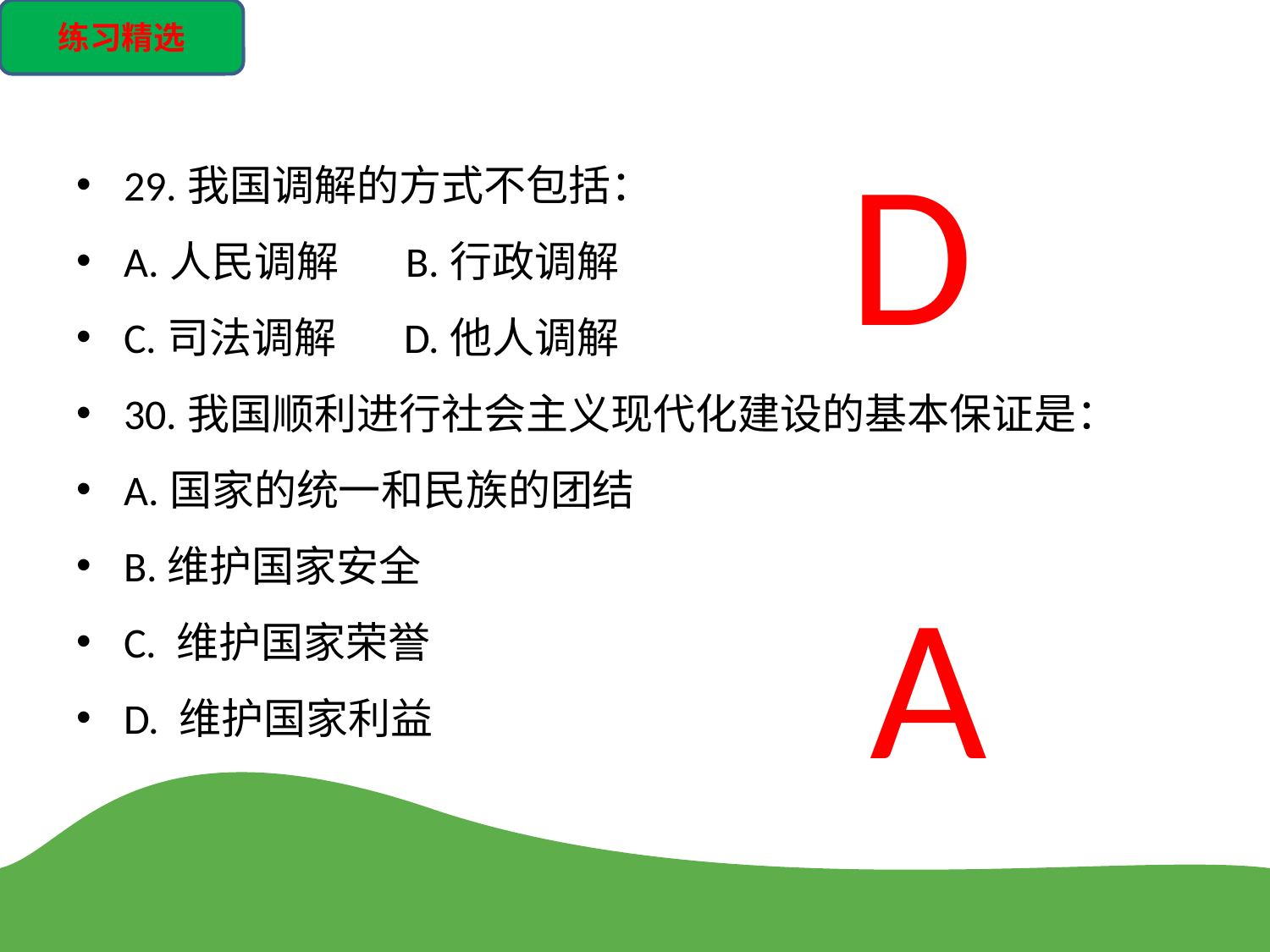

练习精选
D
29.我国调解的方式不包括：
A.人民调解      B.行政调解
C.司法调解      D.他人调解
30.我国顺利进行社会主义现代化建设的基本保证是：
A.国家的统一和民族的团结
B.维护国家安全
C. 维护国家荣誉
D. 维护国家利益

A